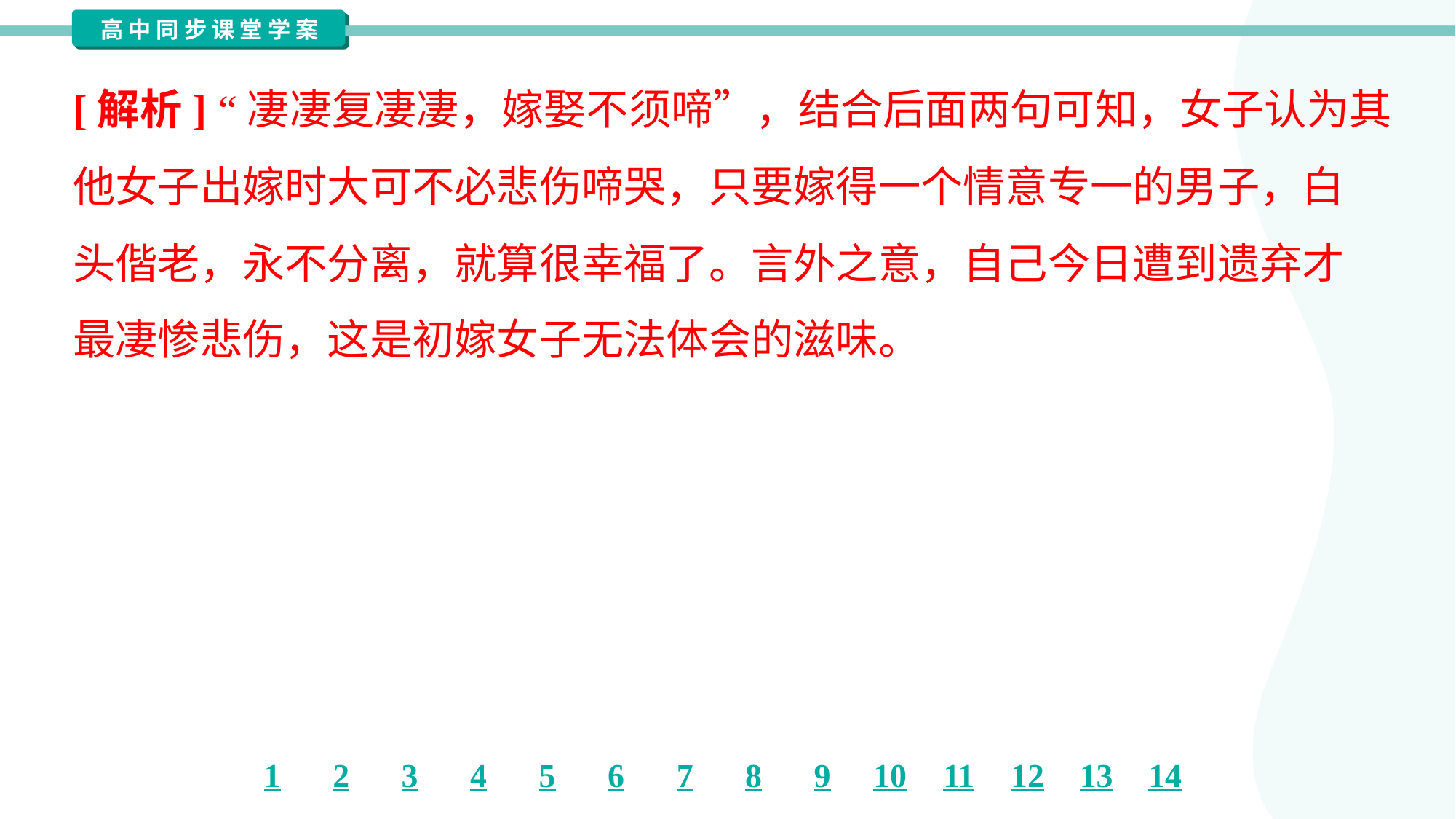

[解析] “凄凄复凄凄，嫁娶不须啼”，结合后面两句可知，女子认为其
他女子出嫁时大可不必悲伤啼哭，只要嫁得一个情意专一的男子，白
头偕老，永不分离，就算很幸福了。言外之意，自己今日遭到遗弃才
最凄惨悲伤，这是初嫁女子无法体会的滋味。